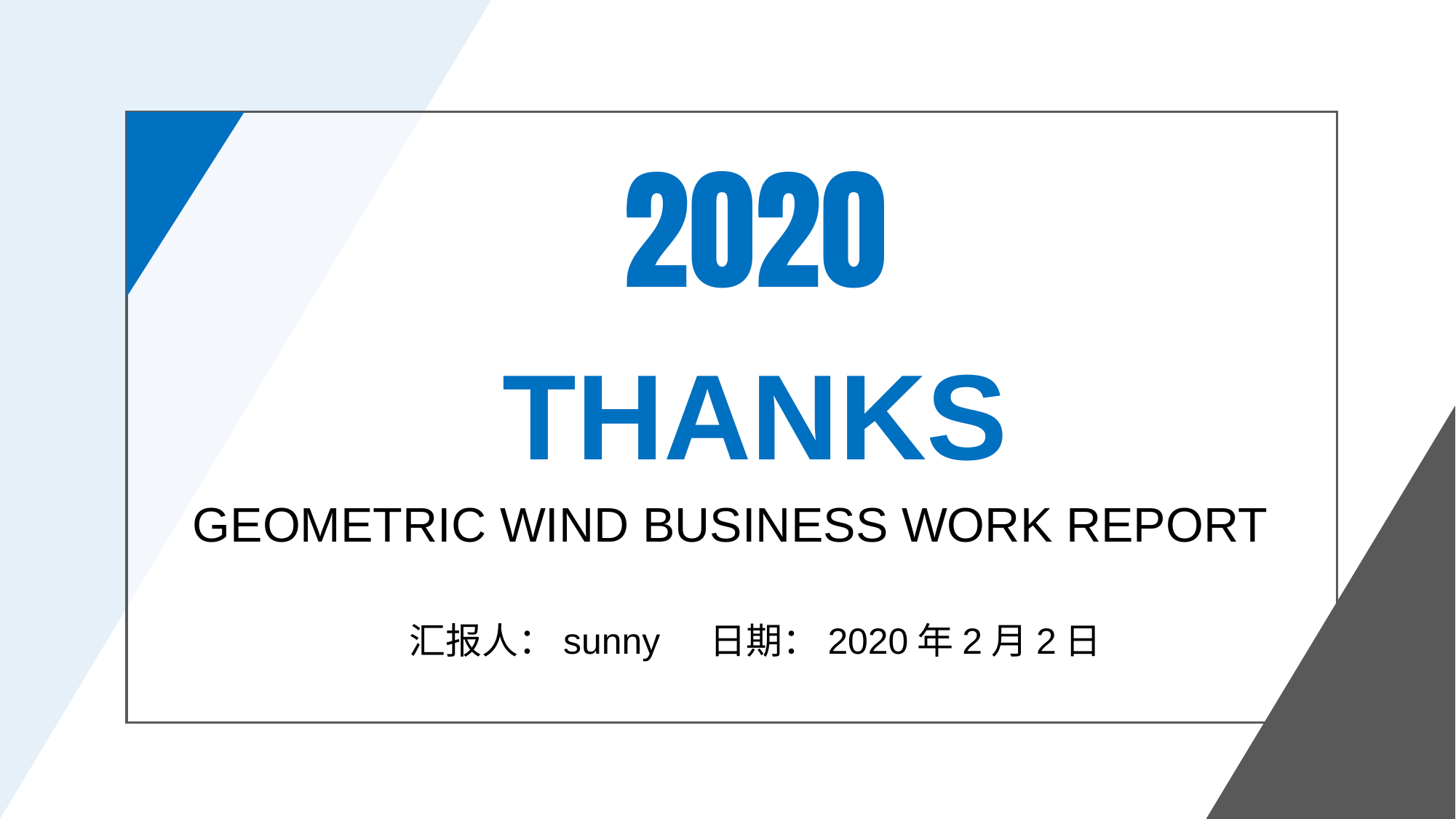

2020
THANKS
GEOMETRIC WIND BUSINESS WORK REPORT

汇报人：sunny    日期：2020年2月2日